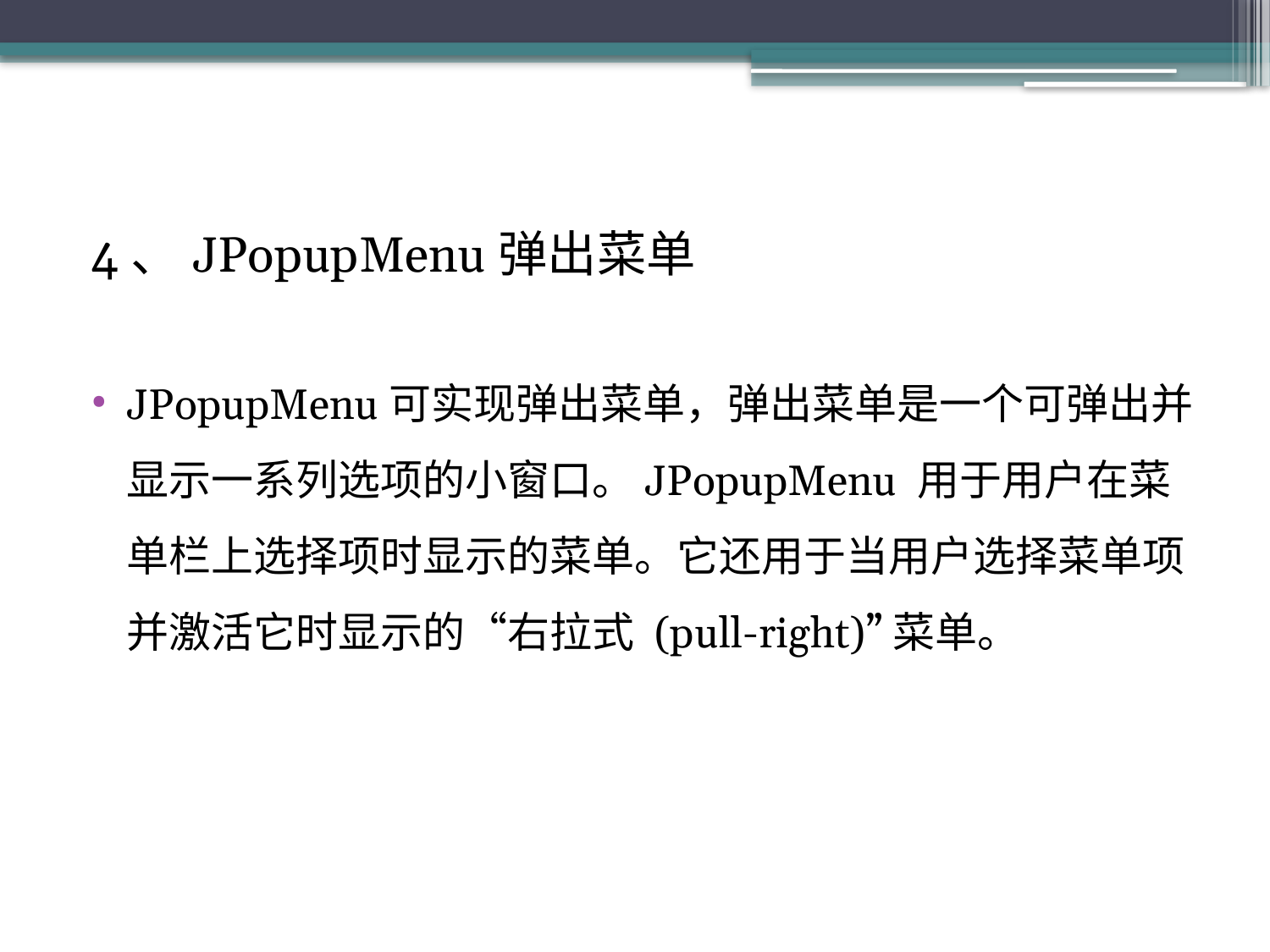

#
4、JPopupMenu弹出菜单

JPopupMenu可实现弹出菜单，弹出菜单是一个可弹出并显示一系列选项的小窗口。JPopupMenu 用于用户在菜单栏上选择项时显示的菜单。它还用于当用户选择菜单项并激活它时显示的“右拉式 (pull-right)”菜单。